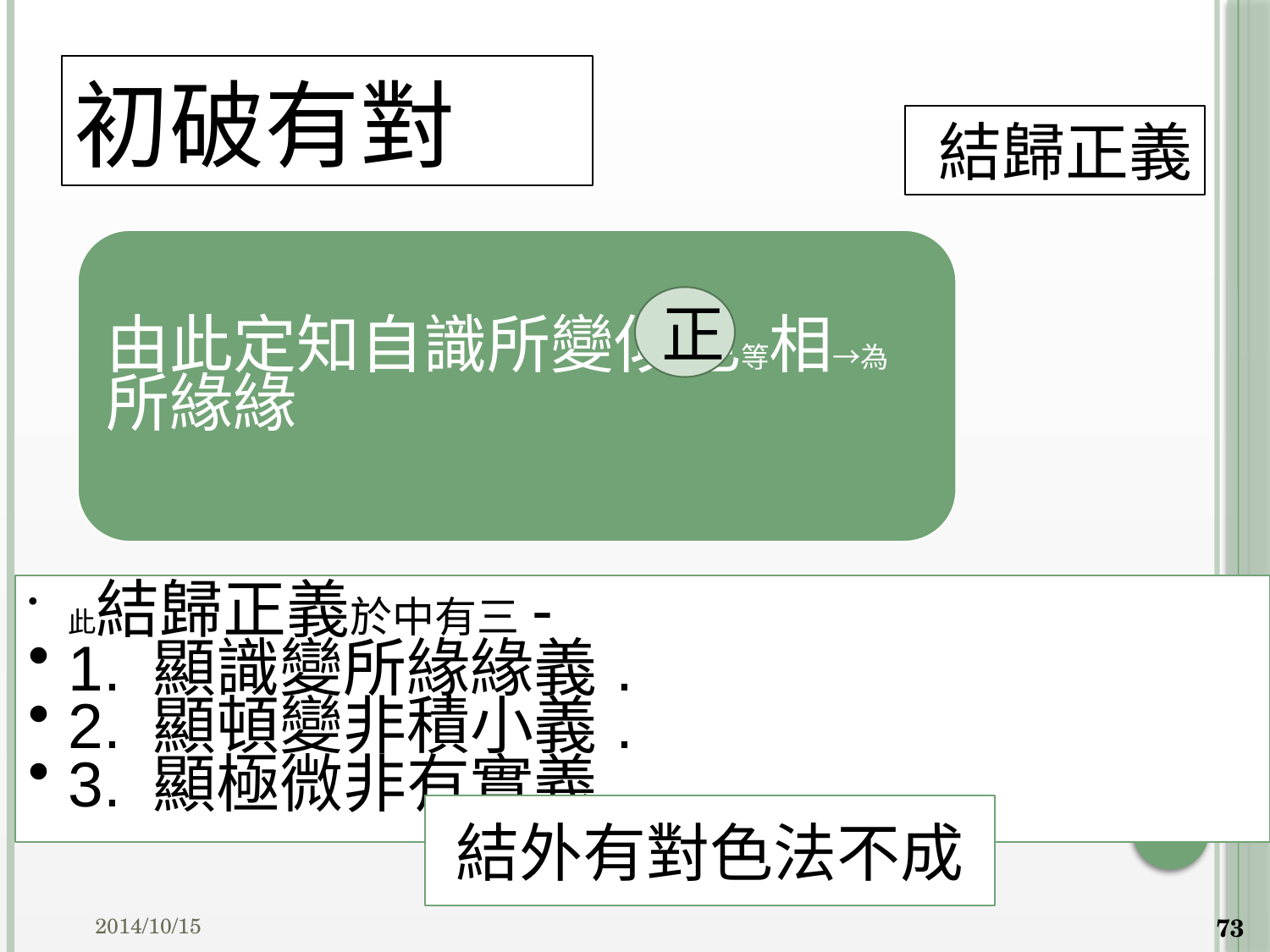

# 初破有對
結歸正義
1. 顯識變所緣緣義.
2. 顯頓變非積小義.
3. 顯極微非有實義
正
結外有對色法不成
73
2014/10/15